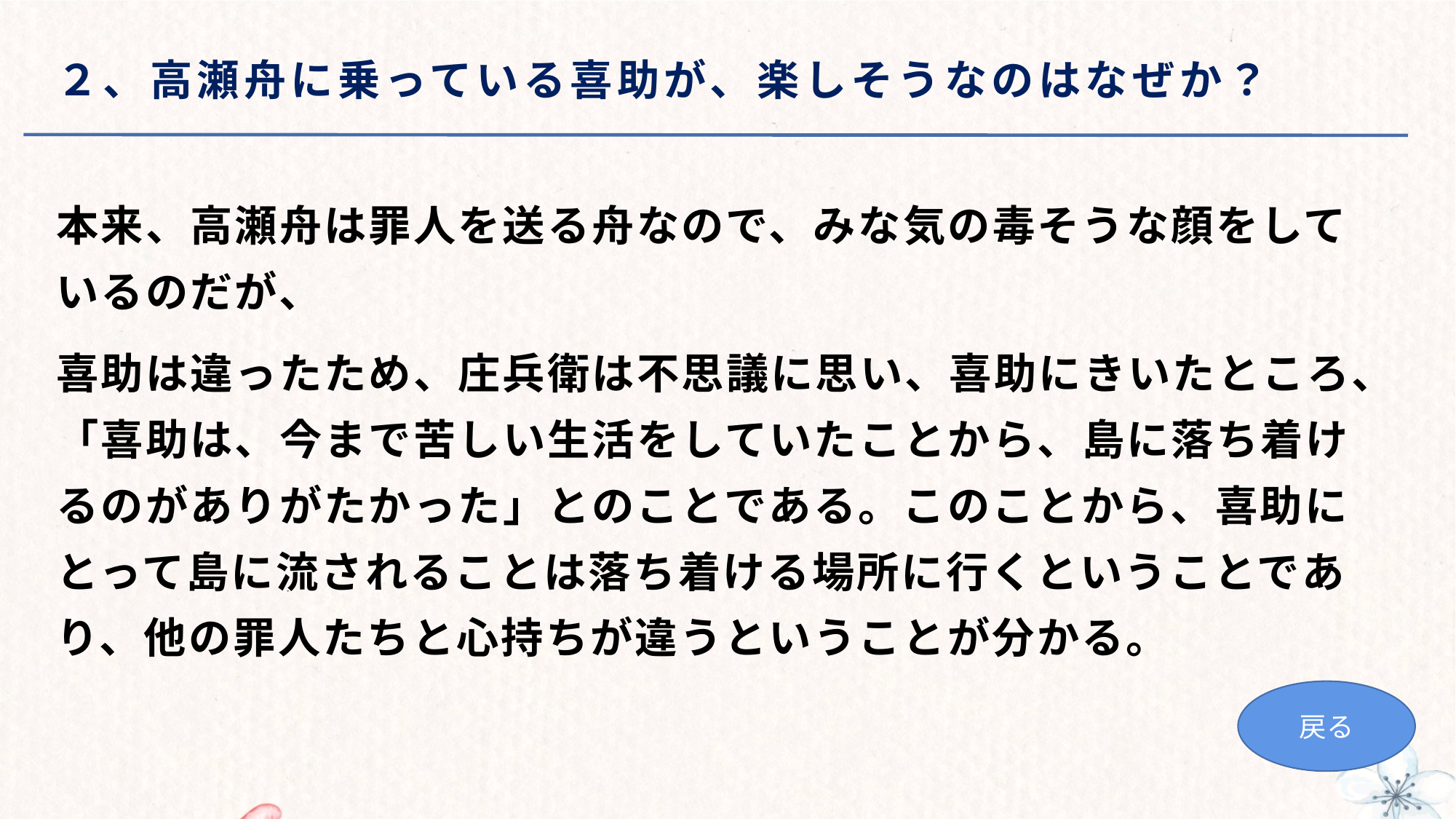

# ２、高瀬舟に乗っている喜助が、楽しそうなのはなぜか？
本来、高瀬舟は罪人を送る舟なので、みな気の毒そうな顔をしているのだが、
喜助は違ったため、庄兵衛は不思議に思い、喜助にきいたところ、「喜助は、今まで苦しい生活をしていたことから、島に落ち着けるのがありがたかった」とのことである。このことから、喜助にとって島に流されることは落ち着ける場所に行くということであり、他の罪人たちと心持ちが違うということが分かる。

戻る